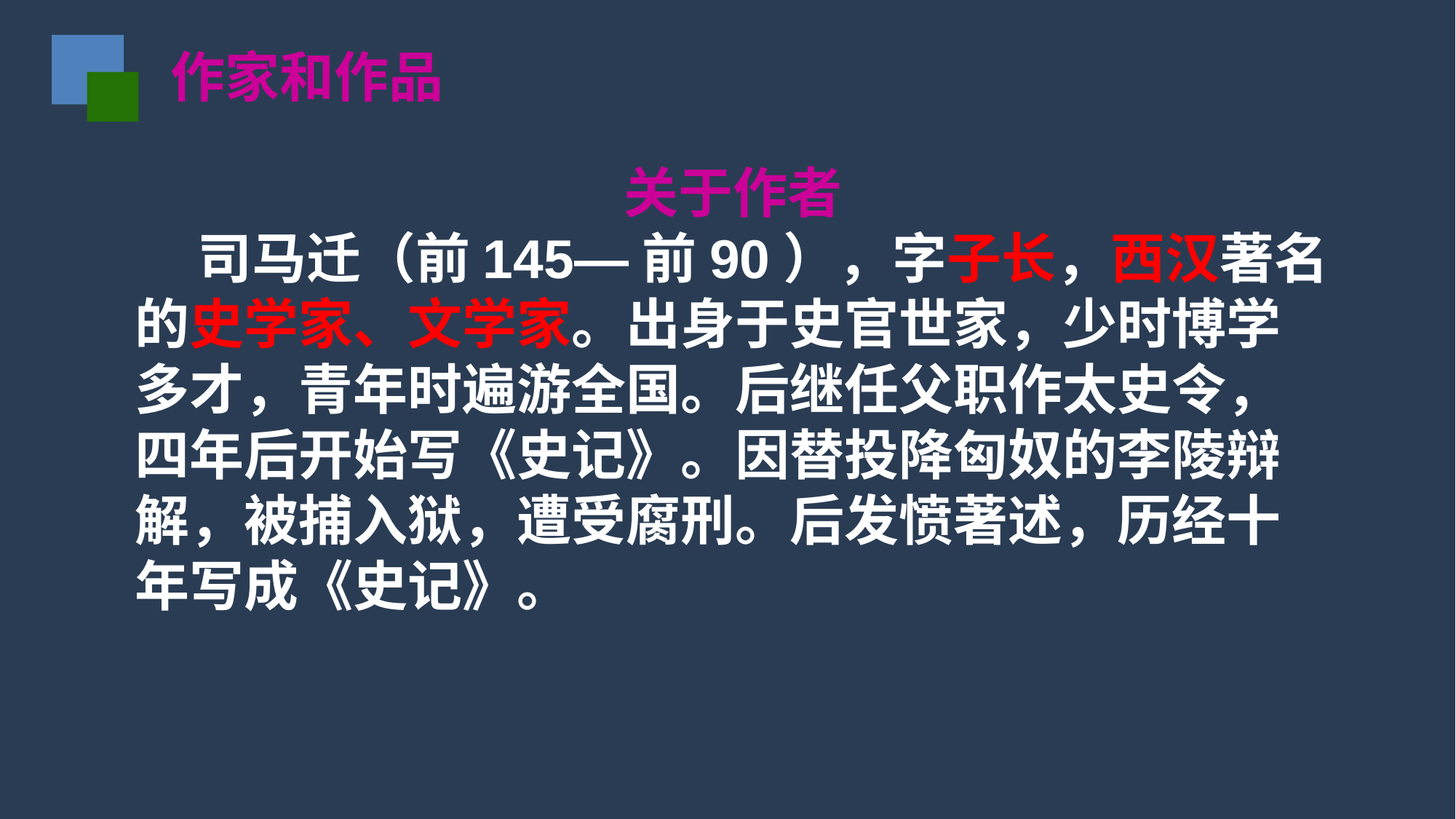

作家和作品
关于作者
    司马迁（前145—前90），字子长，西汉著名的史学家、文学家。出身于史官世家，少时博学多才，青年时遍游全国。后继任父职作太史令，四年后开始写《史记》。因替投降匈奴的李陵辩解，被捕入狱，遭受腐刑。后发愤著述，历经十年写成《史记》。